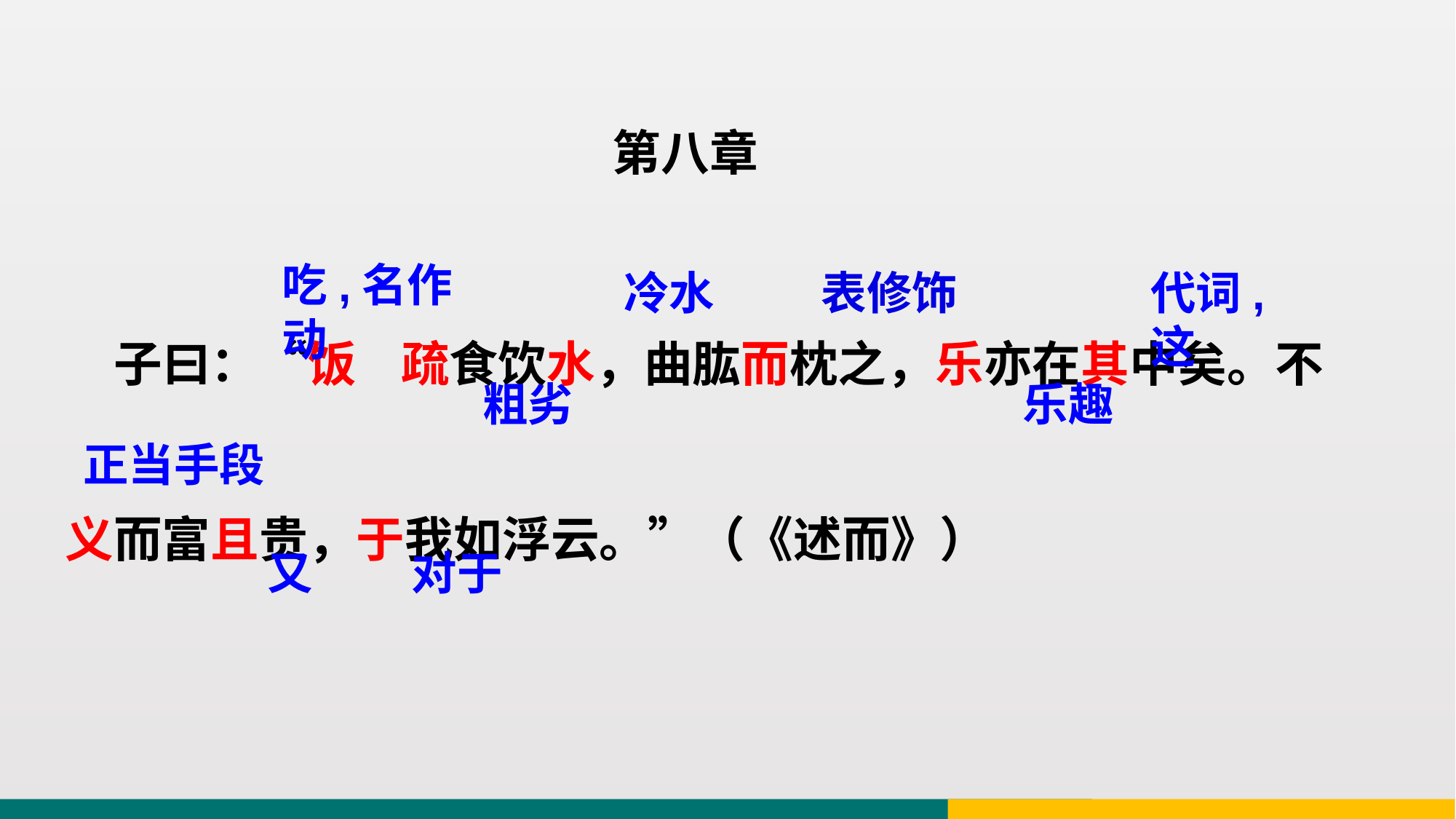

第八章
    子曰：“饭    疏食饮水，曲肱而枕之，乐亦在其中矣。不义而富且贵，于我如浮云。”（《述而》）
吃,名作动
冷水
表修饰
代词,这
粗劣
乐趣
正当手段
又
对于